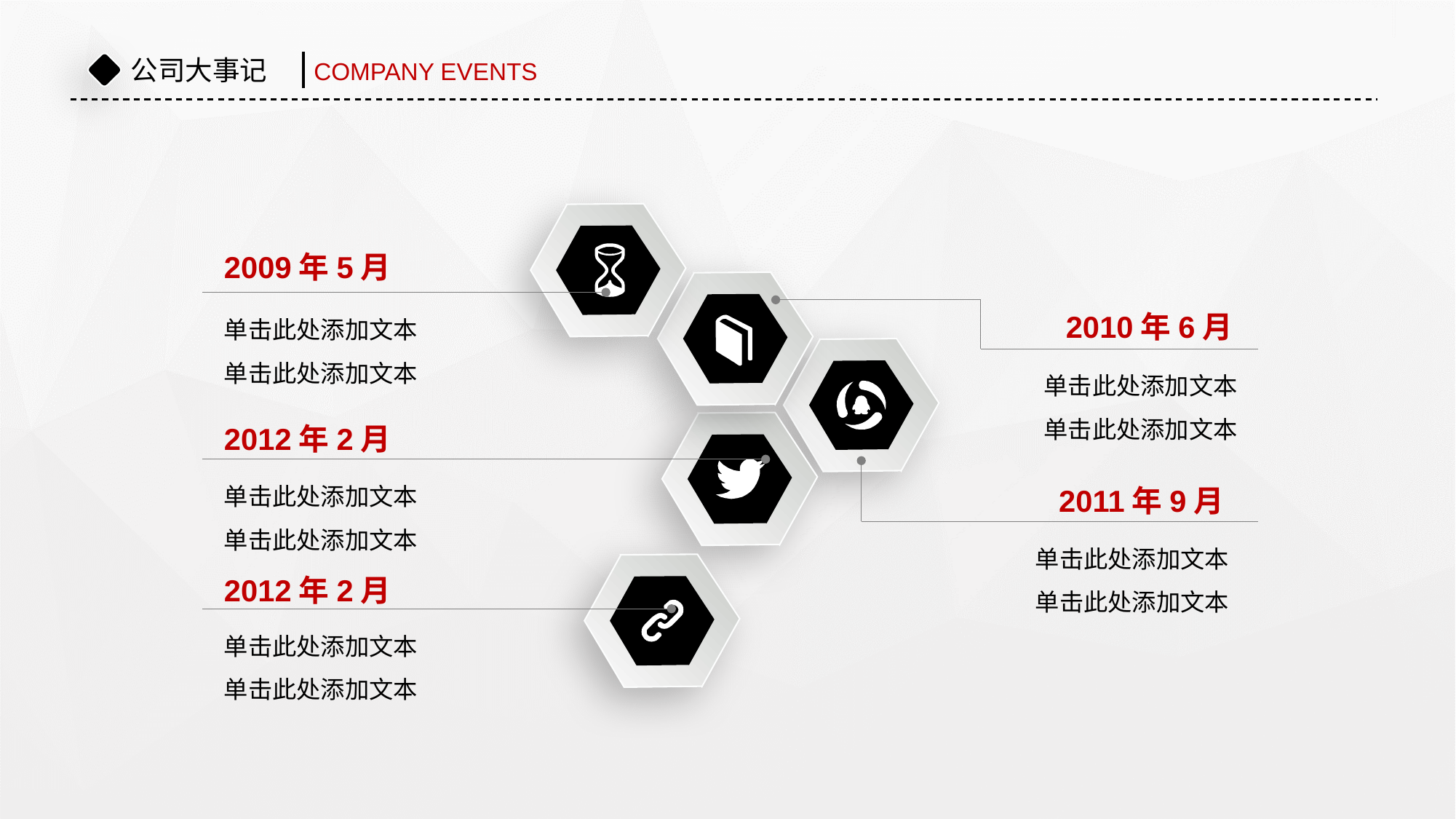

公司大事记
COMPANY EVENTS

2009年5月
单击此处添加文本单击此处添加文本

单击此处添加文本单击此处添加文本
2010年6月

2012年2月
单击此处添加文本单击此处添加文本
2011年9月
单击此处添加文本单击此处添加文本

2012年2月
单击此处添加文本单击此处添加文本